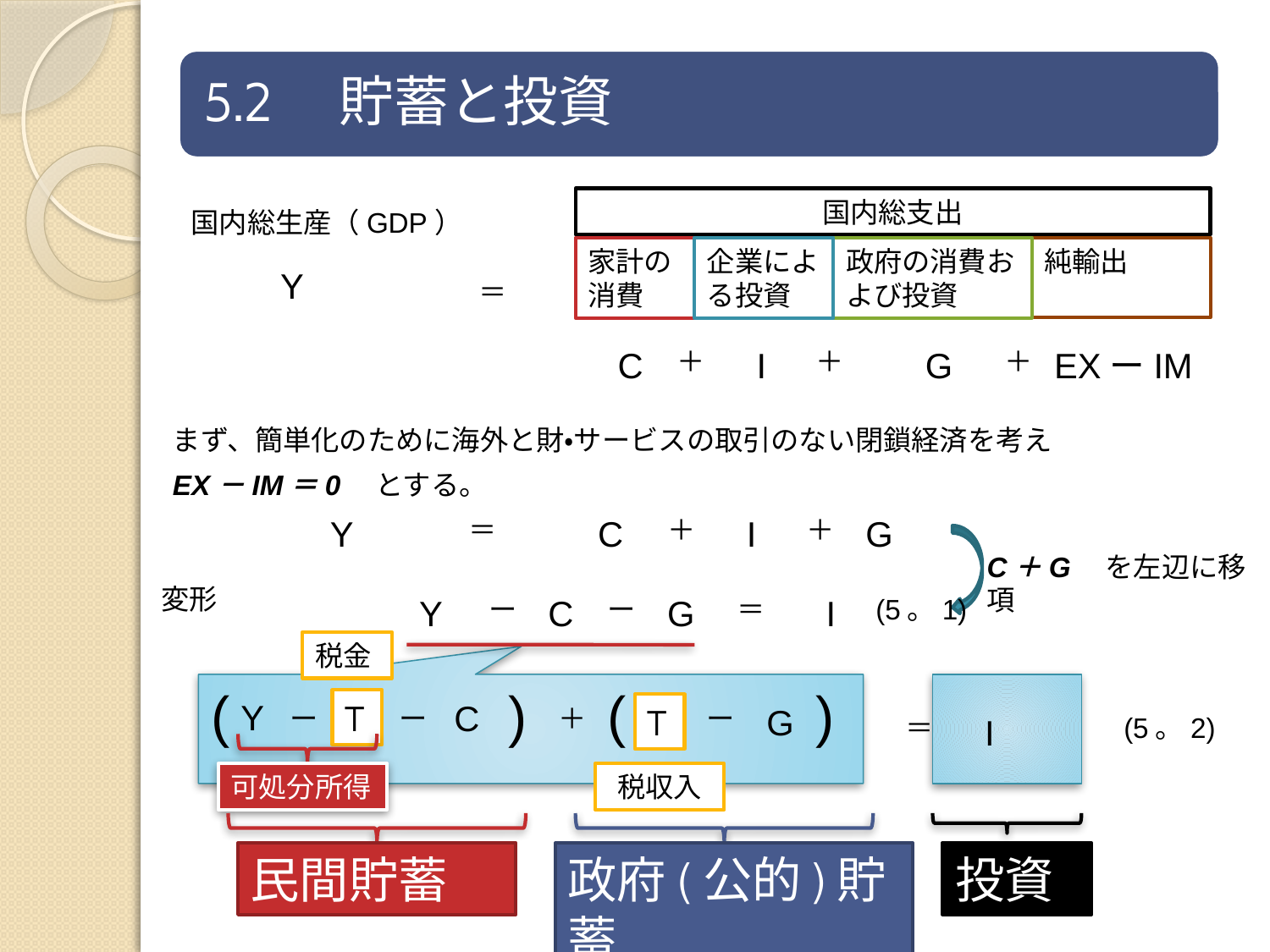

5.2　貯蓄と投資
国内総支出
国内総生産（GDP）
家計の消費
企業による投資
政府の消費および投資

純輸出
Y
＝
C
＋
I
＋
G
＋
EXーIM
まず、簡単化のために海外と財・サービスの取引のない閉鎖経済を考え
EX－IM＝0　とする。

Y
＝
C
＋
I
＋
G

C＋G　を左辺に移項
変形
Y
ー
C
ー
G
＝
I
(5。1)
税金

(
)
(
)

Y
T
C
ー
ー
＋
T
ー
G
＝
I
(5。2)

可処分所得
税収入
民間貯蓄
政府(公的)貯蓄
投資